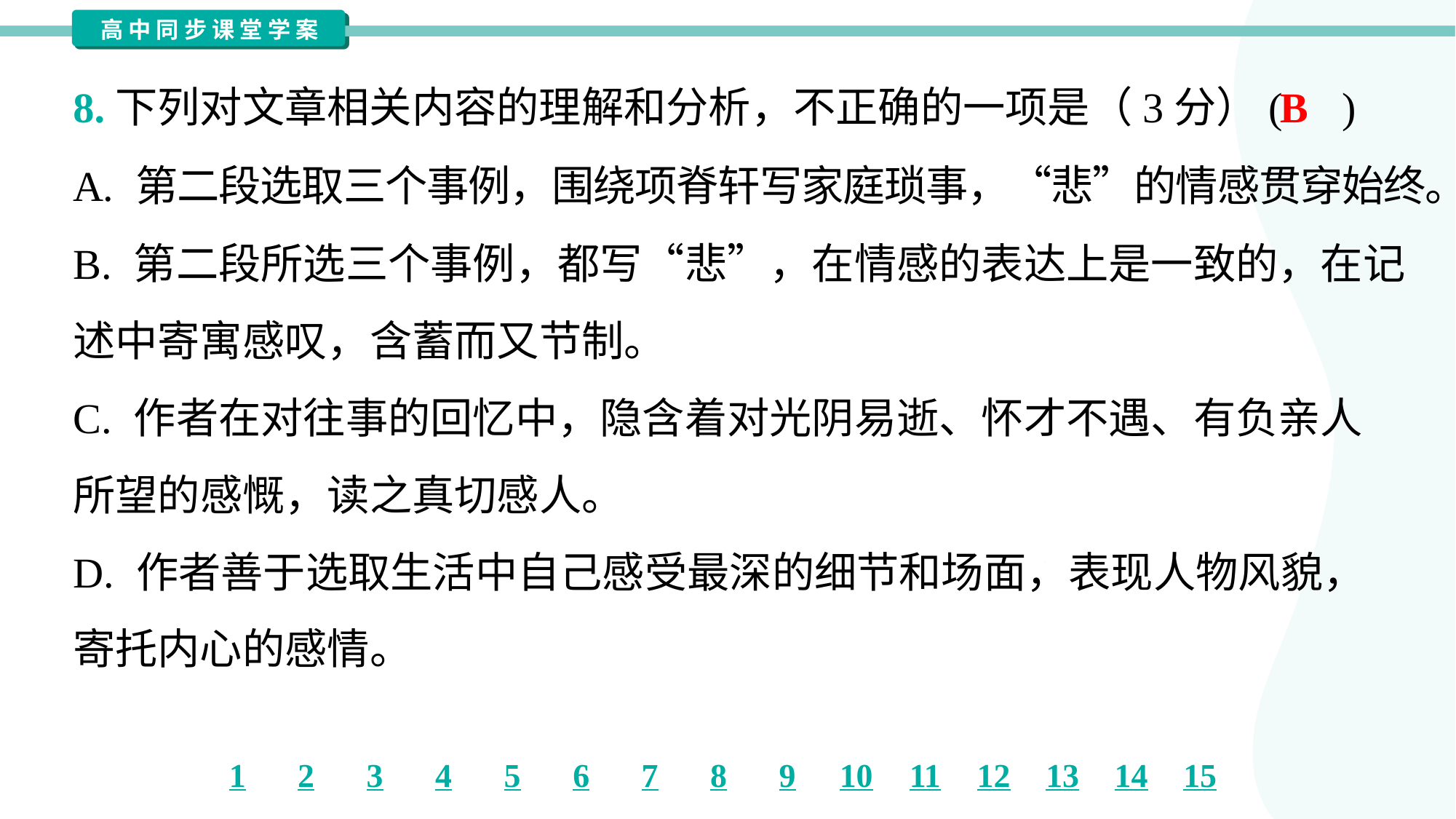

B
8.下列对文章相关内容的理解和分析，不正确的一项是（3分）(     )
A. 第二段选取三个事例，围绕项脊轩写家庭琐事，“悲”的情感贯穿始终。
B. 第二段所选三个事例，都写“悲”，在情感的表达上是一致的，在记
述中寄寓感叹，含蓄而又节制。
C. 作者在对往事的回忆中，隐含着对光阴易逝、怀才不遇、有负亲人
所望的感慨，读之真切感人。
D. 作者善于选取生活中自己感受最深的细节和场面，表现人物风貌，
寄托内心的感情。